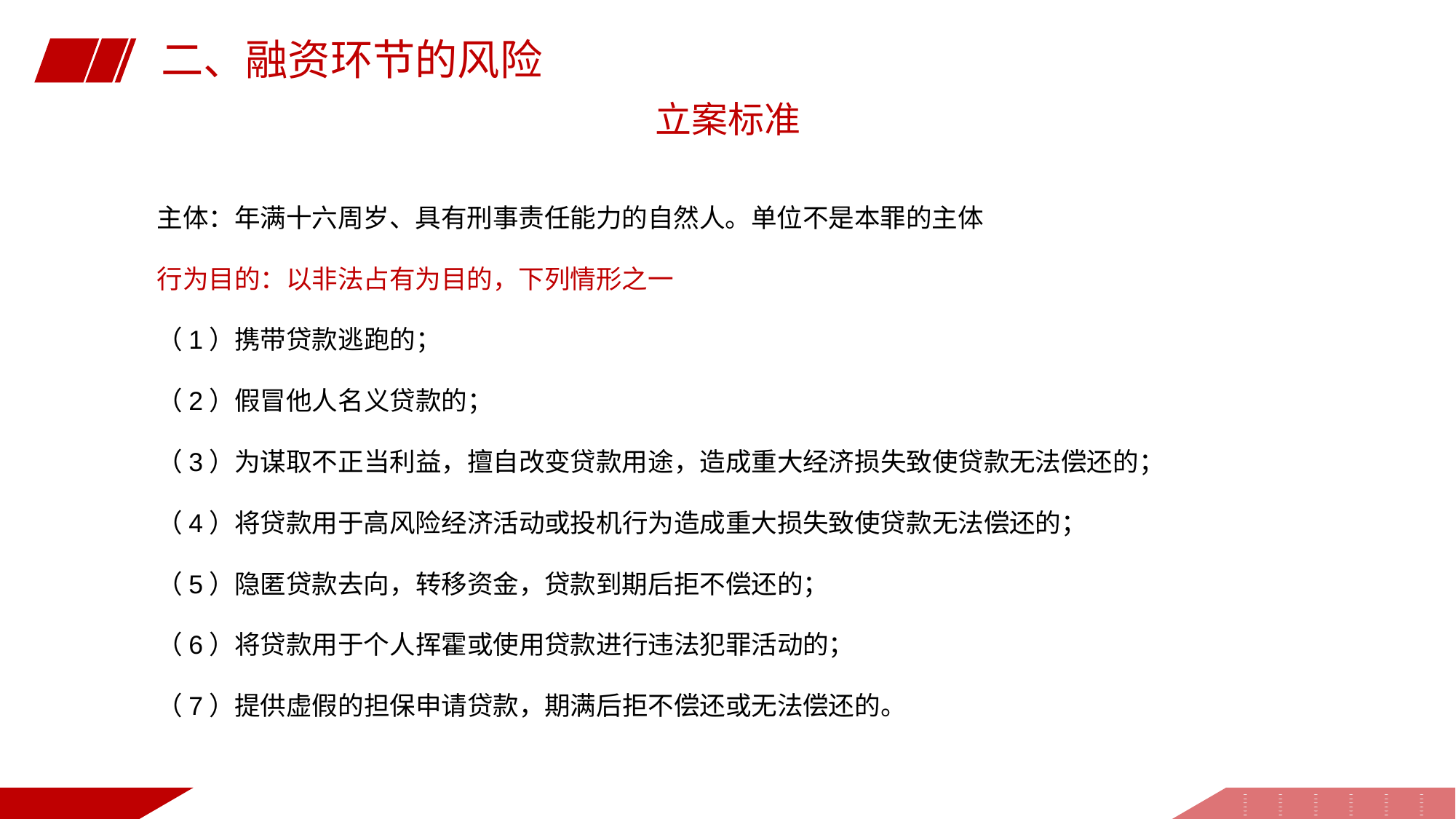

二、融资环节的风险
立案标准
主体：年满十六周岁、具有刑事责任能力的自然人。单位不是本罪的主体
行为目的：以非法占有为目的，下列情形之一
（1）携带贷款逃跑的；
（2）假冒他人名义贷款的；
（3）为谋取不正当利益，擅自改变贷款用途，造成重大经济损失致使贷款无法偿还的；
（4）将贷款用于高风险经济活动或投机行为造成重大损失致使贷款无法偿还的；
（5）隐匿贷款去向，转移资金，贷款到期后拒不偿还的；
（6）将贷款用于个人挥霍或使用贷款进行违法犯罪活动的；
（7）提供虚假的担保申请贷款，期满后拒不偿还或无法偿还的。